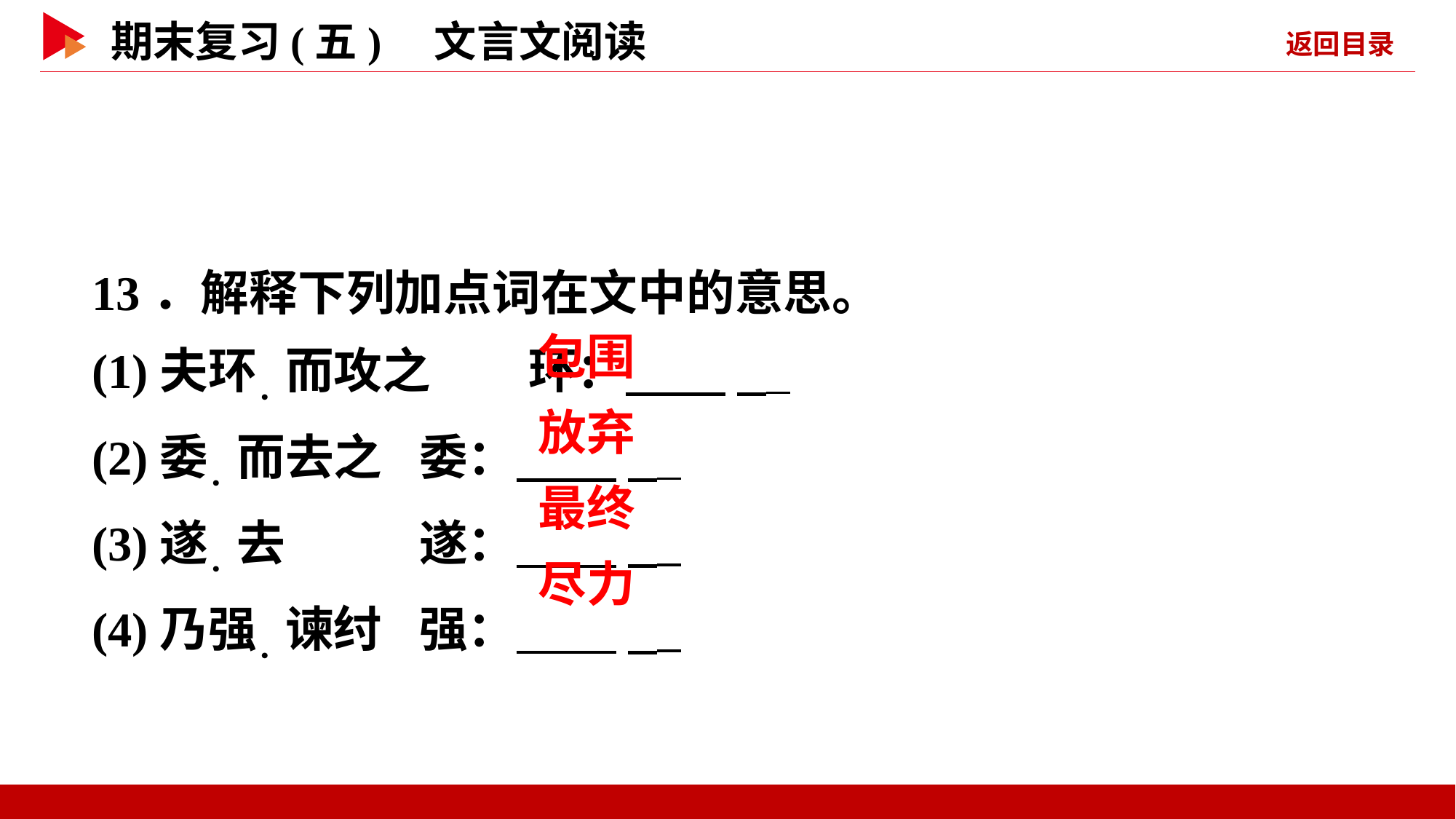

13．解释下列加点词在文中的意思。
(1)夫环．而攻之	环：         _
(2)委．而去之	委：         _
(3)遂．去		遂：         _
(4)乃强．谏纣	强：         _
 包围
 放弃
 最终
 尽力